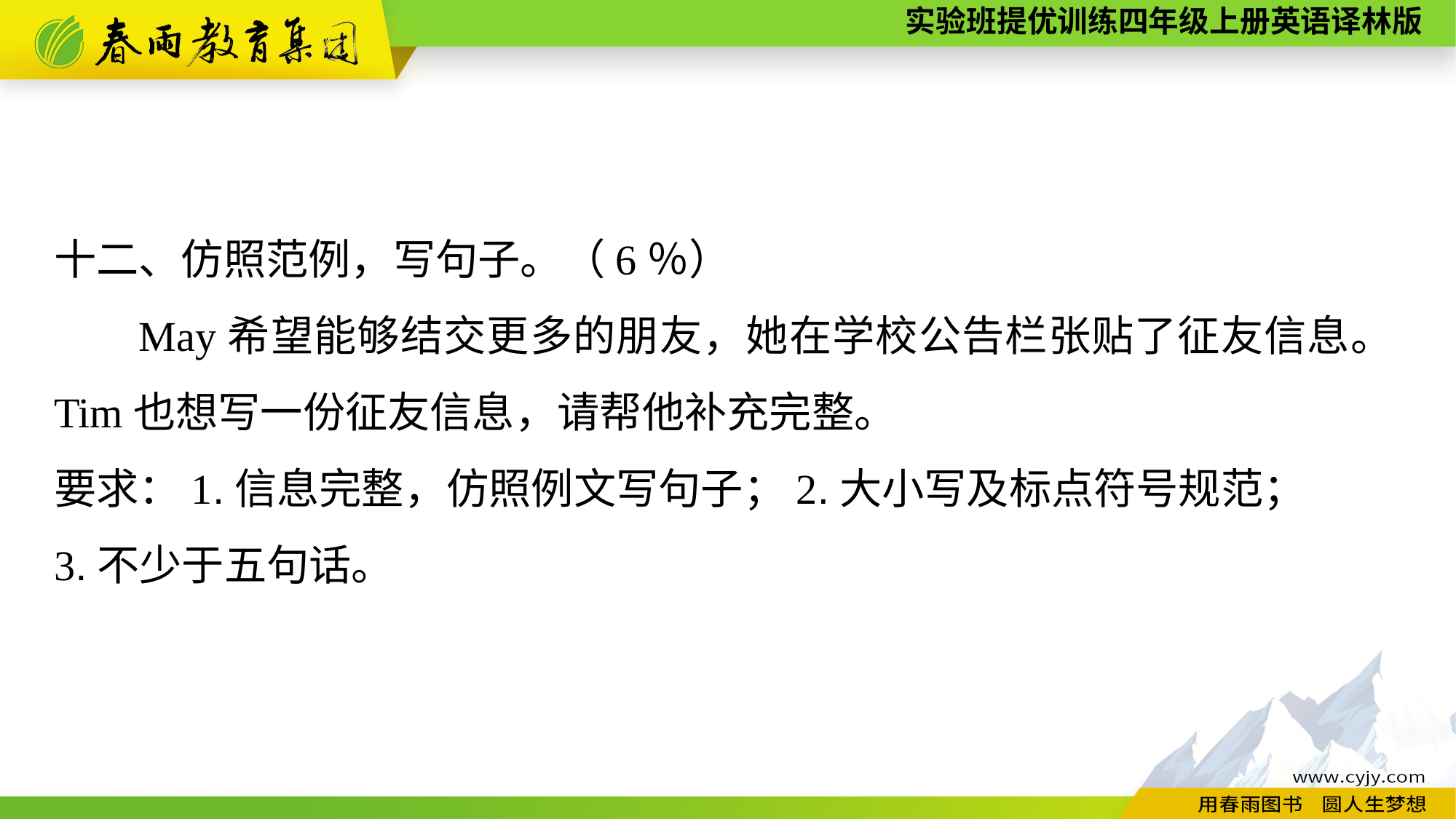

十二、仿照范例，写句子。（6％）
May希望能够结交更多的朋友，她在学校公告栏张贴了征友信息。Tim也想写一份征友信息，请帮他补充完整。
要求：1.信息完整，仿照例文写句子；2.大小写及标点符号规范；
3.不少于五句话。